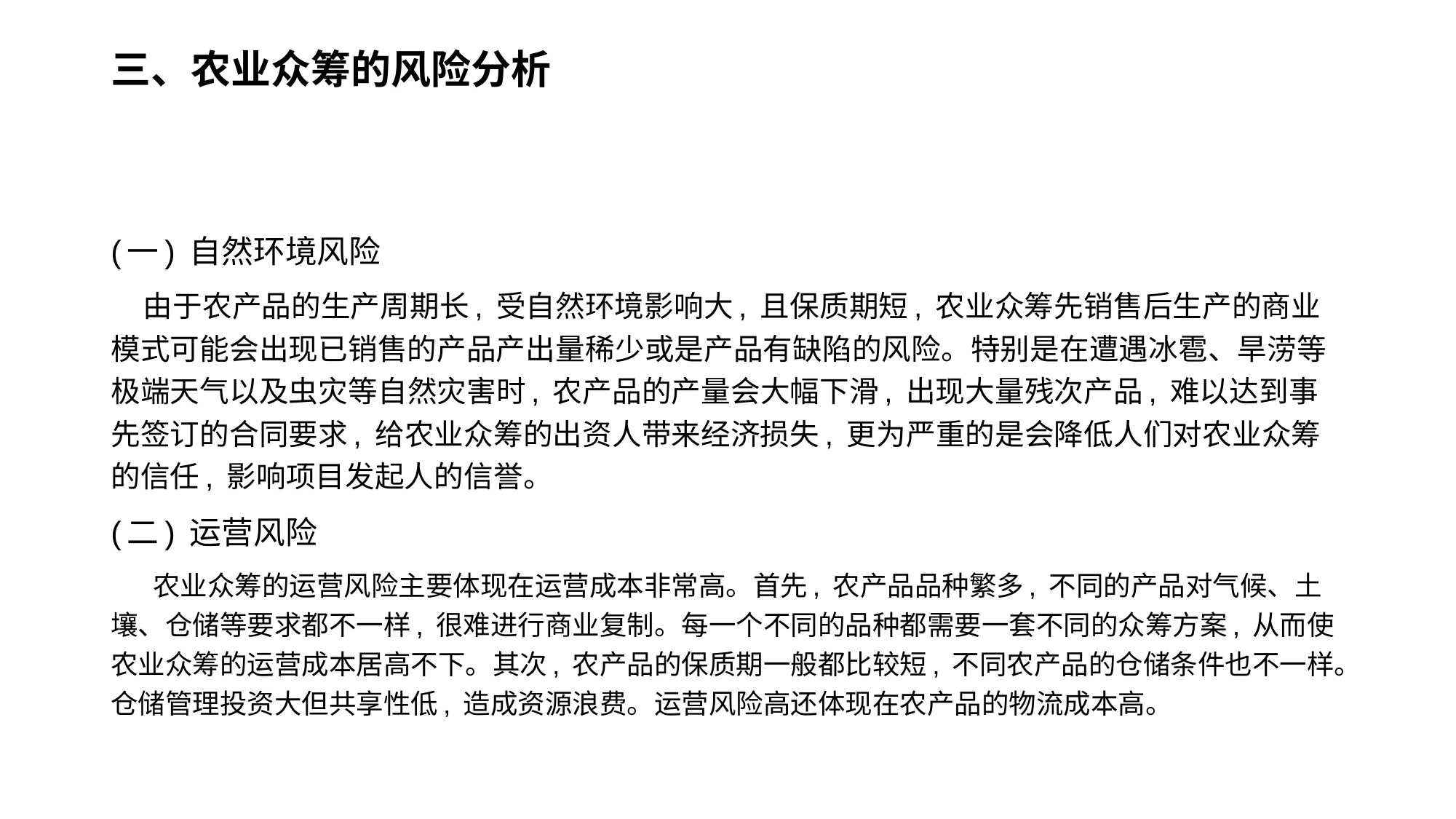

# 三、农业众筹的风险分析
(一) 自然环境风险
    由于农产品的生产周期长, 受自然环境影响大, 且保质期短, 农业众筹先销售后生产的商业模式可能会出现已销售的产品产出量稀少或是产品有缺陷的风险。特别是在遭遇冰雹、旱涝等极端天气以及虫灾等自然灾害时, 农产品的产量会大幅下滑, 出现大量残次产品, 难以达到事先签订的合同要求, 给农业众筹的出资人带来经济损失, 更为严重的是会降低人们对农业众筹的信任, 影响项目发起人的信誉。
(二) 运营风险
      农业众筹的运营风险主要体现在运营成本非常高。首先, 农产品品种繁多, 不同的产品对气候、土壤、仓储等要求都不一样, 很难进行商业复制。每一个不同的品种都需要一套不同的众筹方案, 从而使农业众筹的运营成本居高不下。其次, 农产品的保质期一般都比较短, 不同农产品的仓储条件也不一样。仓储管理投资大但共享性低, 造成资源浪费。运营风险高还体现在农产品的物流成本高。